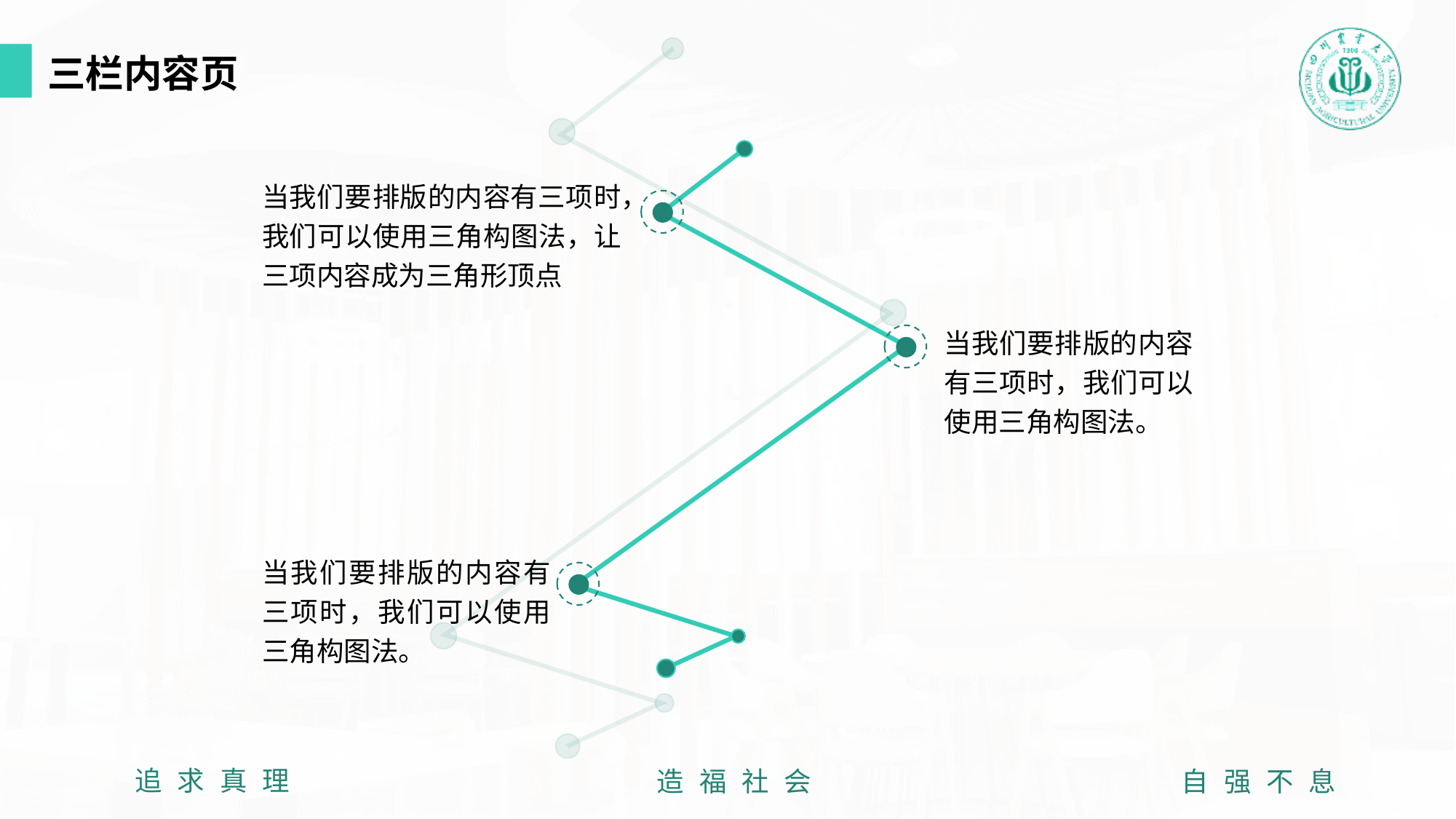

三栏内容页

当我们要排版的内容有三项时，我们可以使用三角构图法，让三项内容成为三角形顶点

当我们要排版的内容有三项时，我们可以使用三角构图法。

当我们要排版的内容有三项时，我们可以使用三角构图法。